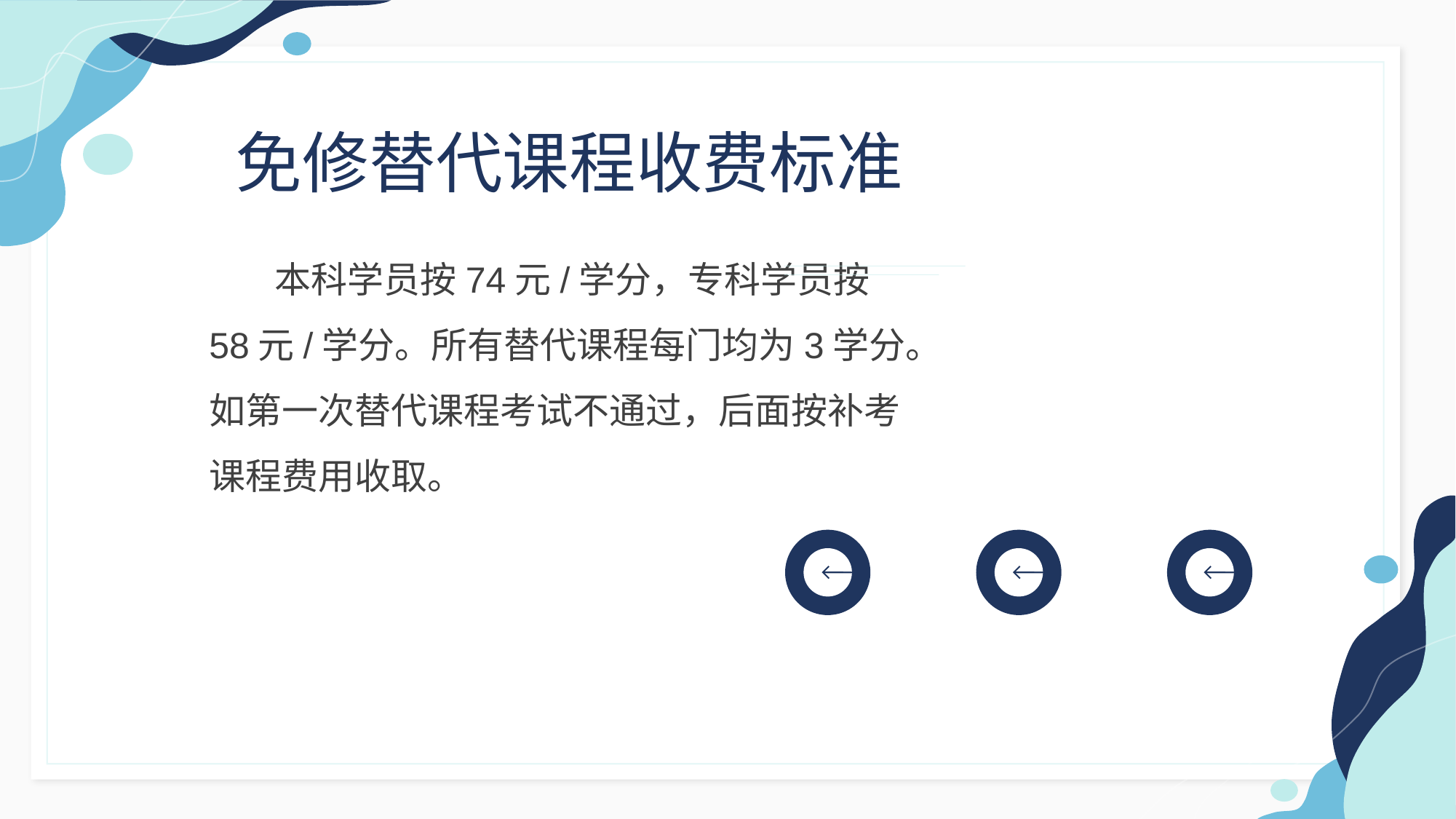

免修替代课程收费标准
       本科学员按74元/学分，专科学员按58元/学分。所有替代课程每门均为3学分。如第一次替代课程考试不通过，后面按补考课程费用收取。